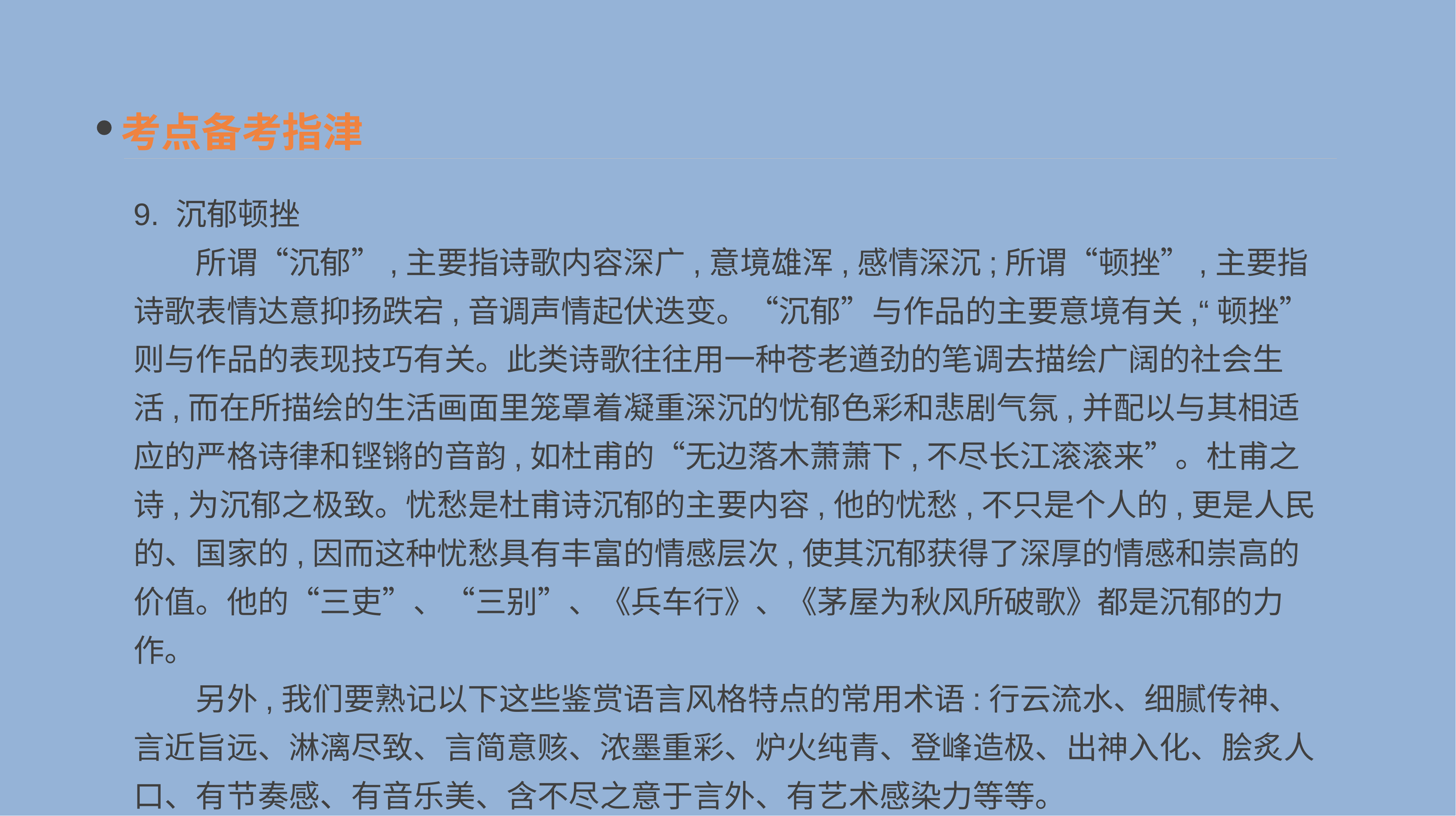

考点备考指津

9. 沉郁顿挫
　　所谓“沉郁”,主要指诗歌内容深广,意境雄浑,感情深沉;所谓“顿挫”,主要指诗歌表情达意抑扬跌宕,音调声情起伏迭变。“沉郁”与作品的主要意境有关,“顿挫”则与作品的表现技巧有关。此类诗歌往往用一种苍老遒劲的笔调去描绘广阔的社会生活,而在所描绘的生活画面里笼罩着凝重深沉的忧郁色彩和悲剧气氛,并配以与其相适应的严格诗律和铿锵的音韵,如杜甫的“无边落木萧萧下,不尽长江滚滚来”。杜甫之诗,为沉郁之极致。忧愁是杜甫诗沉郁的主要内容,他的忧愁,不只是个人的,更是人民的、国家的,因而这种忧愁具有丰富的情感层次,使其沉郁获得了深厚的情感和崇高的价值。他的“三吏”、“三别”、《兵车行》、《茅屋为秋风所破歌》都是沉郁的力作。
　　另外,我们要熟记以下这些鉴赏语言风格特点的常用术语:行云流水、细腻传神、言近旨远、淋漓尽致、言简意赅、浓墨重彩、炉火纯青、登峰造极、出神入化、脍炙人口、有节奏感、有音乐美、含不尽之意于言外、有艺术感染力等等。